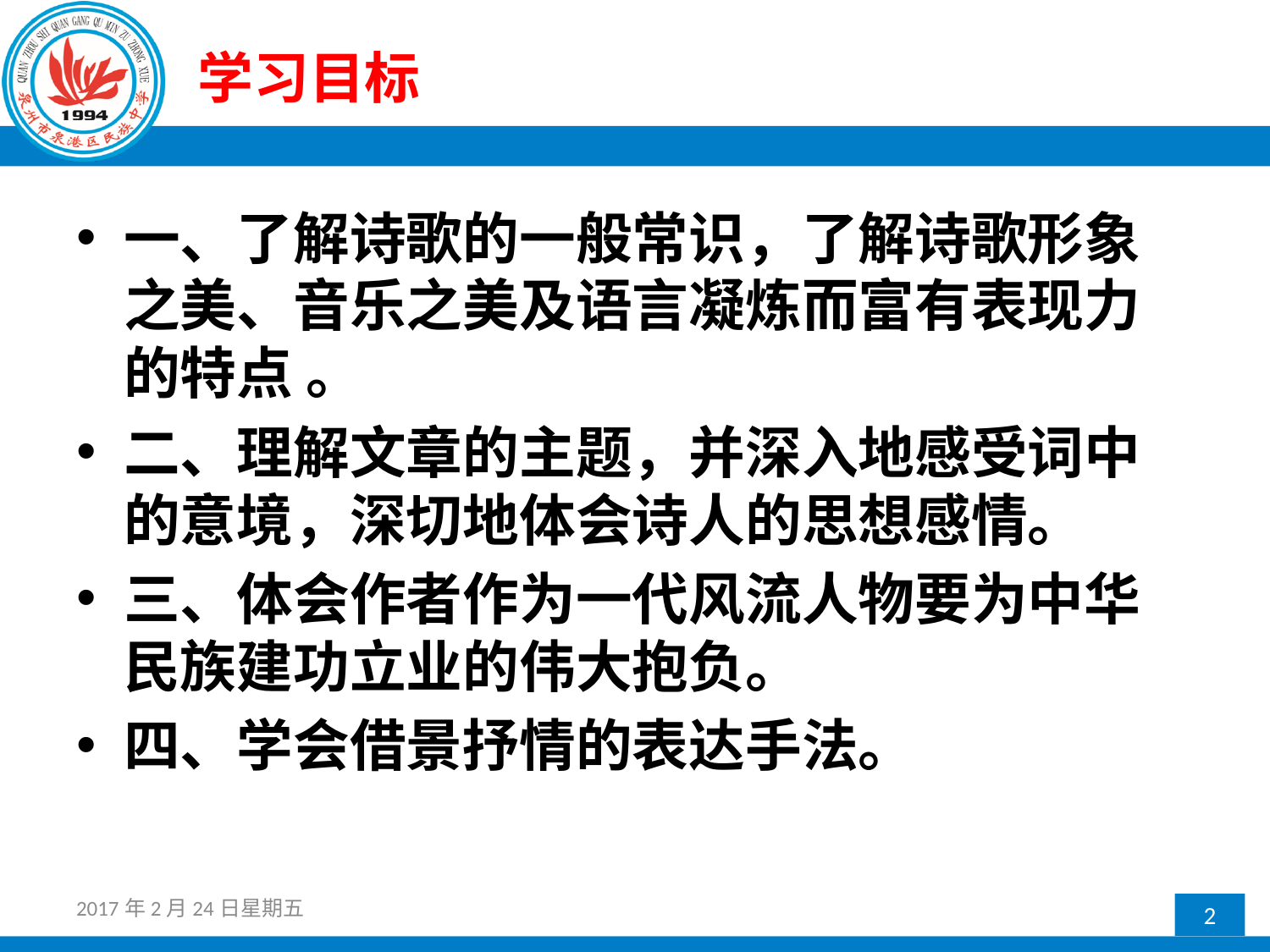

# 学习目标
一、了解诗歌的一般常识，了解诗歌形象之美、音乐之美及语言凝炼而富有表现力的特点 。
二、理解文章的主题，并深入地感受词中的意境，深切地体会诗人的思想感情。
三、体会作者作为一代风流人物要为中华民族建功立业的伟大抱负。
四、学会借景抒情的表达手法。

2017年2月24日星期五